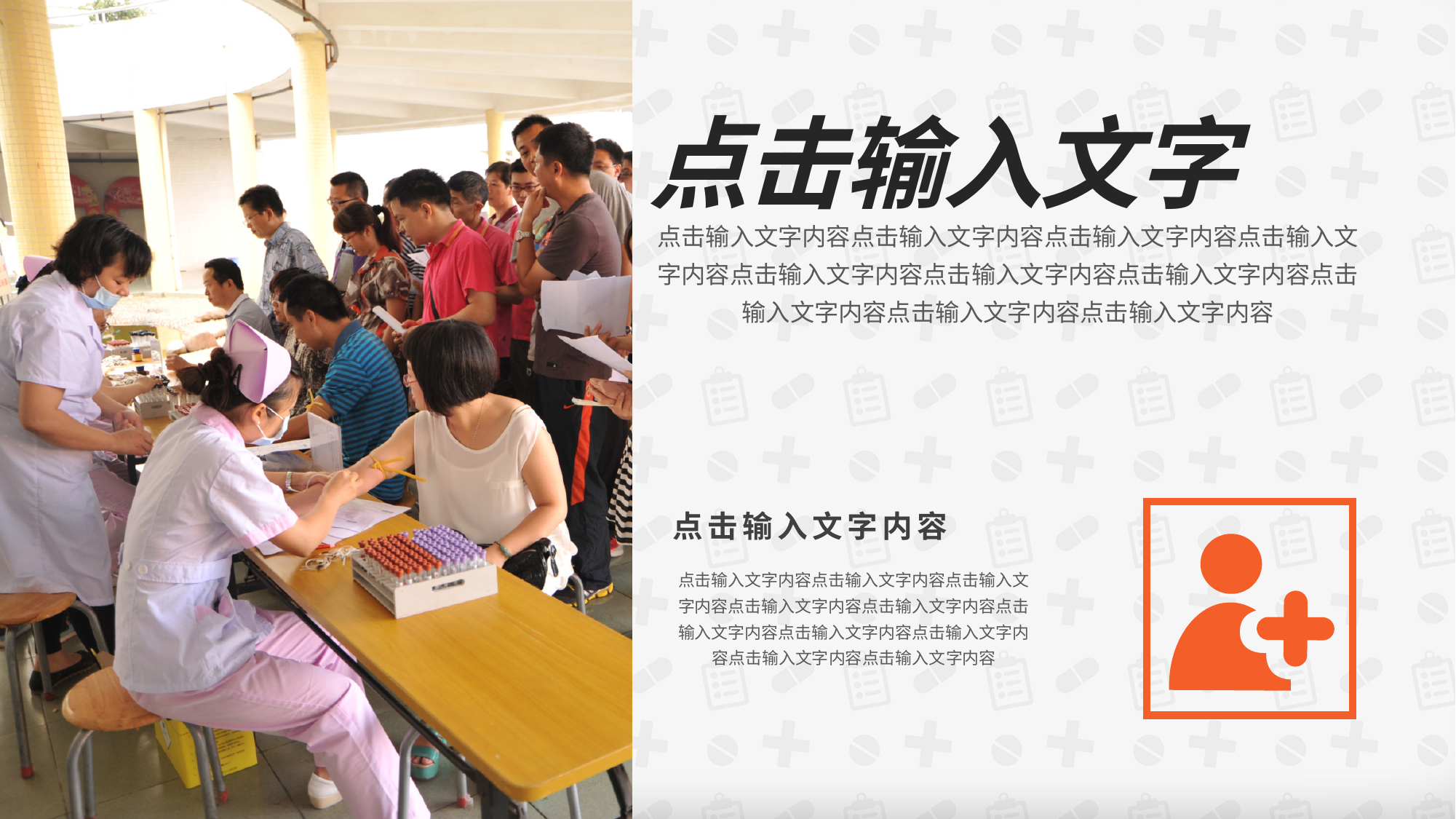

点击输入文字
点击输入文字内容点击输入文字内容点击输入文字内容点击输入文字内容点击输入文字内容点击输入文字内容点击输入文字内容点击输入文字内容点击输入文字内容点击输入文字内容

点击输入文字内容

点击输入文字内容点击输入文字内容点击输入文字内容点击输入文字内容点击输入文字内容点击输入文字内容点击输入文字内容点击输入文字内容点击输入文字内容点击输入文字内容